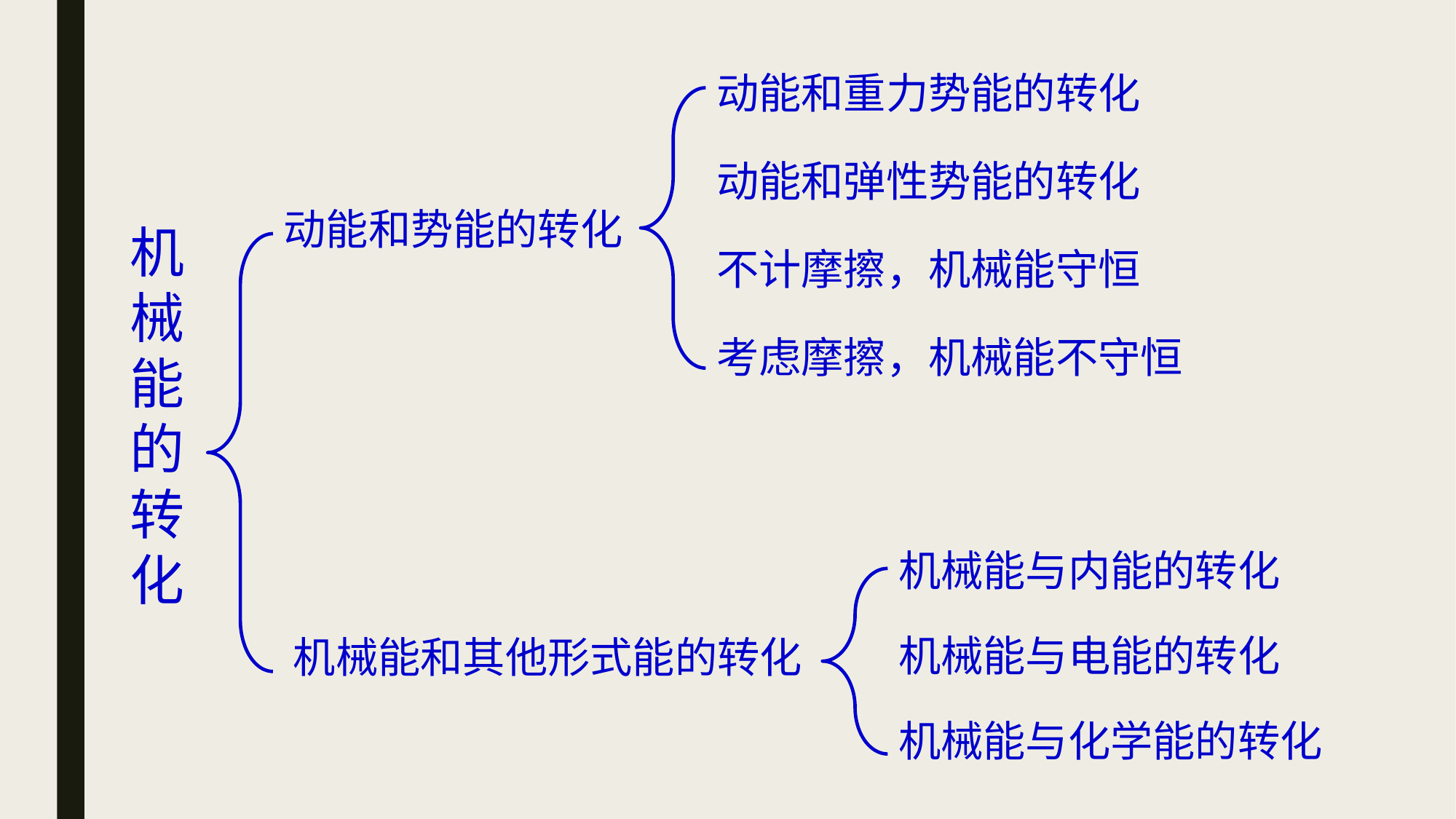

动能和重力势能的转化

动能和弹性势能的转化
动能和势能的转化
机械能的转化

不计摩擦，机械能守恒
考虑摩擦，机械能不守恒
机械能与内能的转化

机械能与电能的转化
机械能和其他形式能的转化
机械能与化学能的转化